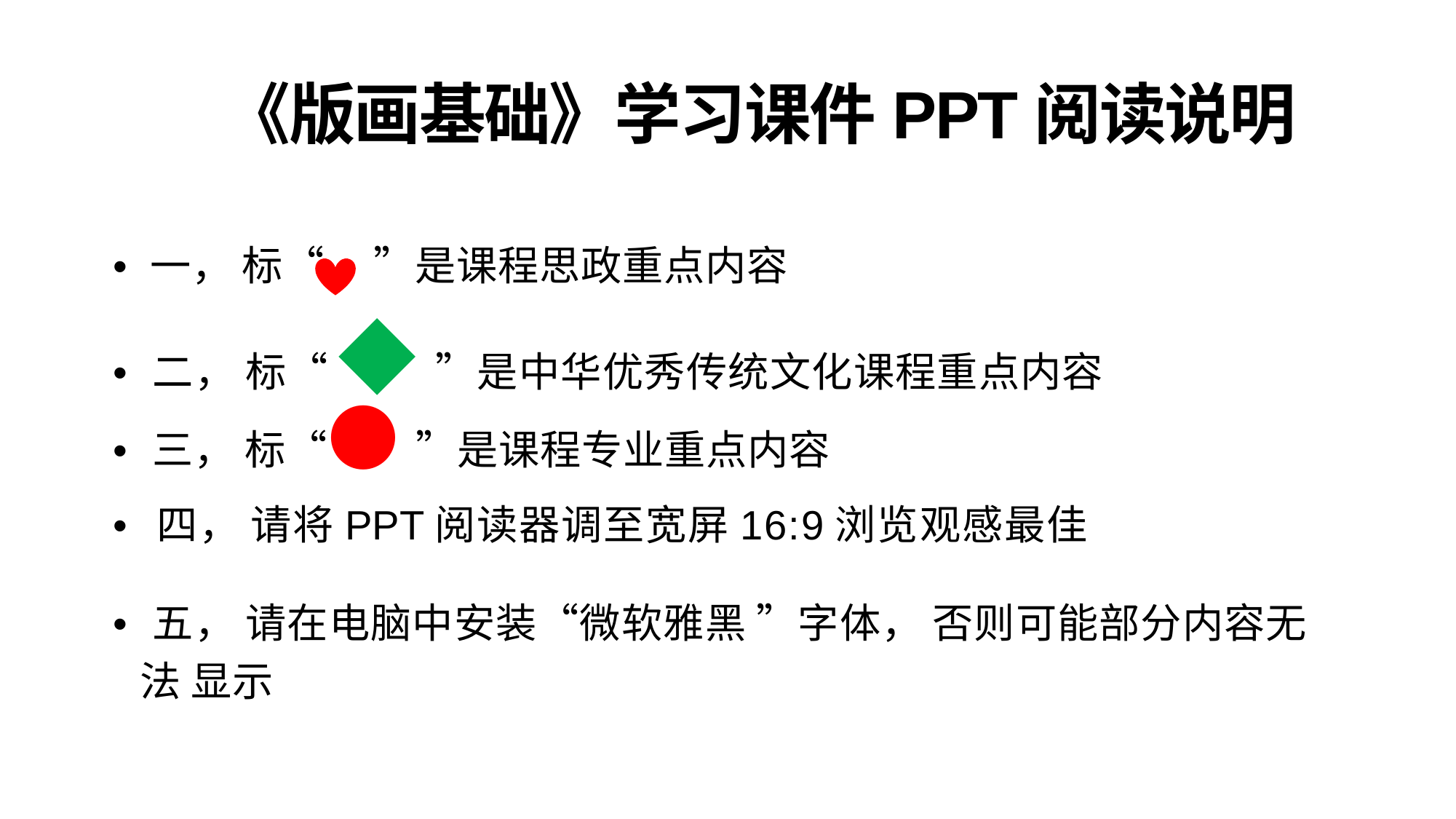

《版画基础》学习课件PPT阅读说明

• 一， 标“     ”是课程思政重点内容
• 二， 标“ ◆ ”是中华优秀传统文化课程重点内容
• 三， 标“● ”是课程专业重点内容
• 四， 请将PPT阅读器调至宽屏16:9浏览观感最佳

• 五， 请在电脑中安装“微软雅黑 ”字体， 否则可能部分内容无法 显示